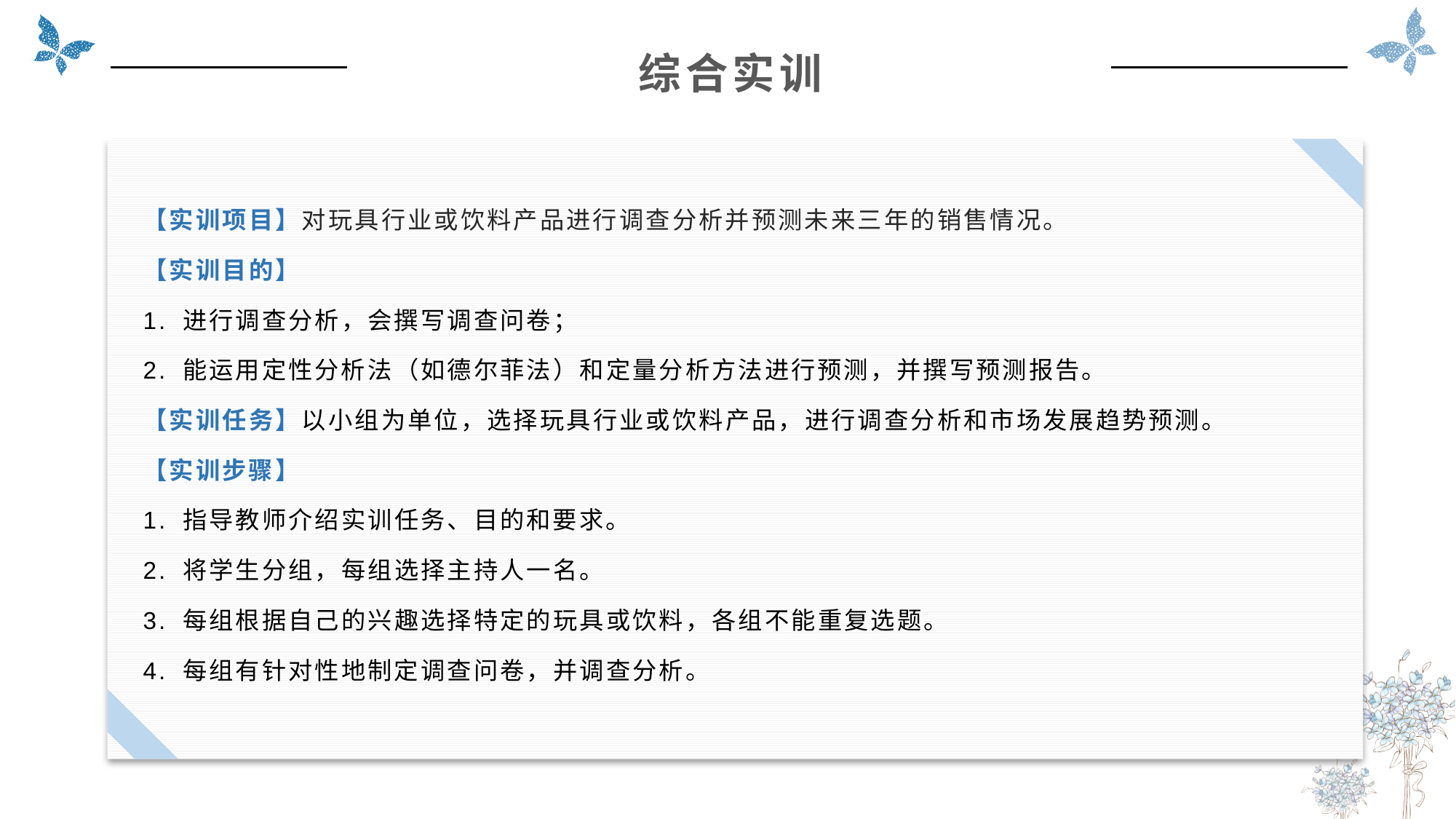

综合实训

【实训项目】对玩具行业或饮料产品进行调查分析并预测未来三年的销售情况。
【实训目的】
1. 进行调查分析，会撰写调查问卷；
2. 能运用定性分析法（如德尔菲法）和定量分析方法进行预测，并撰写预测报告。
【实训任务】以小组为单位，选择玩具行业或饮料产品，进行调查分析和市场发展趋势预测。
【实训步骤】
1. 指导教师介绍实训任务、目的和要求。
2. 将学生分组，每组选择主持人一名。
3. 每组根据自己的兴趣选择特定的玩具或饮料，各组不能重复选题。
4. 每组有针对性地制定调查问卷，并调查分析。